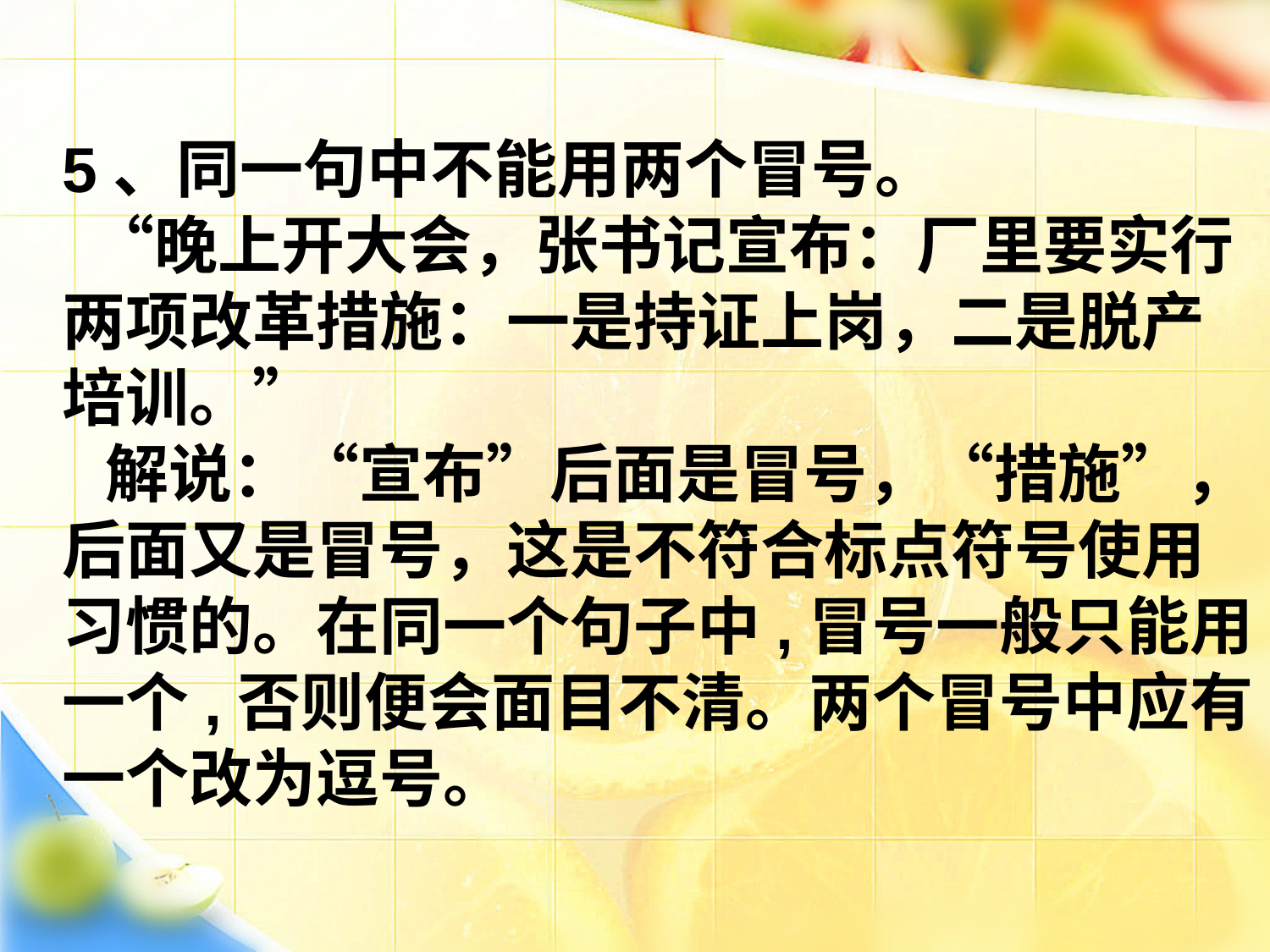

5、同一句中不能用两个冒号。
  “晚上开大会，张书记宣布：厂里要实行两项改革措施：一是持证上岗，二是脱产培训。”
   解说：“宣布”后面是冒号，“措施”，后面又是冒号，这是不符合标点符号使用习惯的。在同一个句子中,冒号一般只能用一个,否则便会面目不清。两个冒号中应有一个改为逗号。